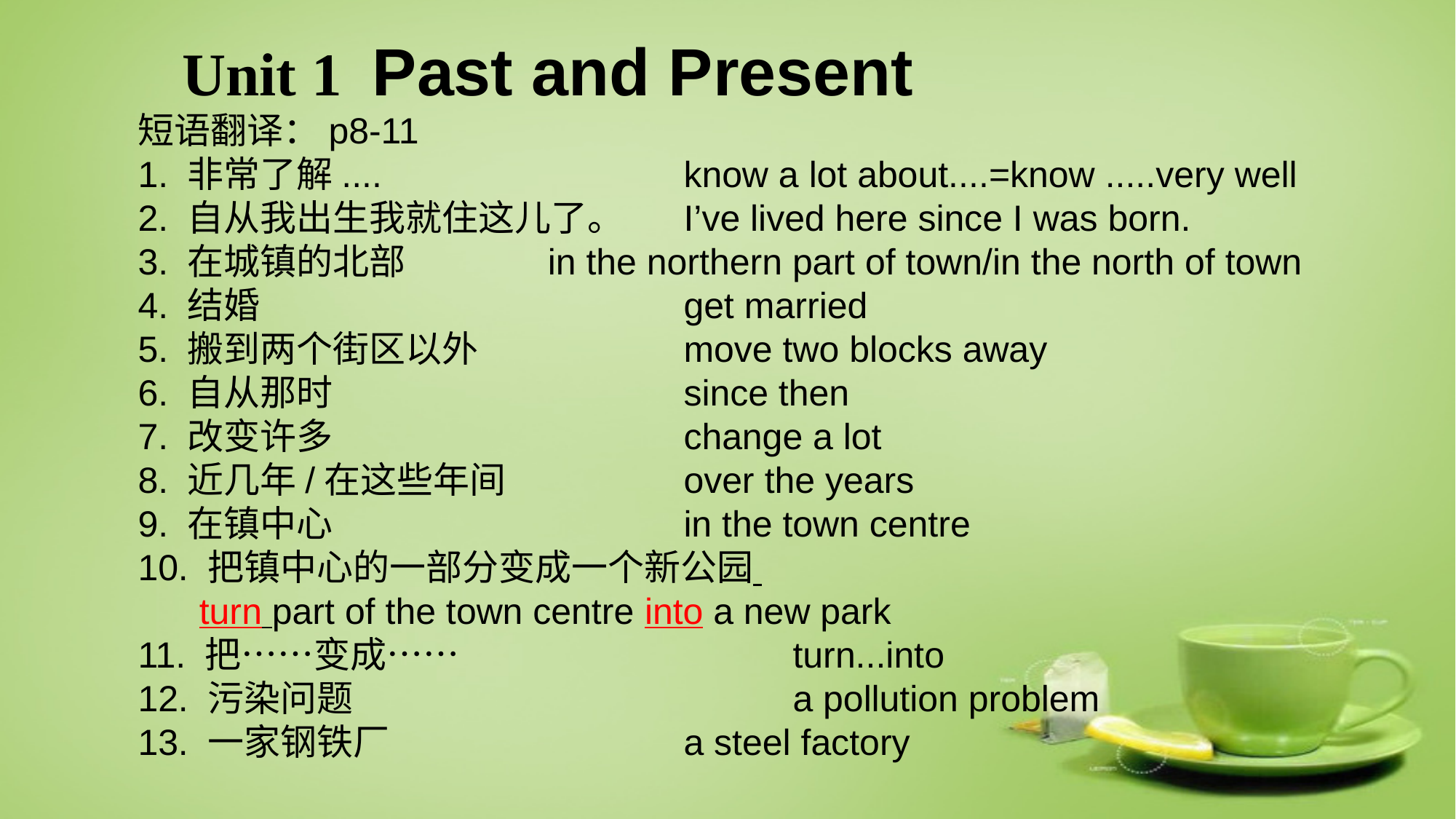

Unit 1  Past and Present
短语翻译：p8-11
1. 非常了解.... 			know a lot about....=know .....very well
2. 自从我出生我就住这儿了。 	I’ve lived here since I was born.
3. 在城镇的北部 	         in the northern part of town/in the north of town
4. 结婚 				get married
5. 搬到两个街区以外 		move two blocks away
6. 自从那时 				since then
7. 改变许多 				change a lot
8. 近几年/在这些年间 		over the years
9. 在镇中心 				in the town centre
10. 把镇中心的一部分变成一个新公园
      turn part of the town centre into a new park
11. 把……变成…… 			turn...into
12. 污染问题 				a pollution problem
13. 一家钢铁厂 			a steel factory